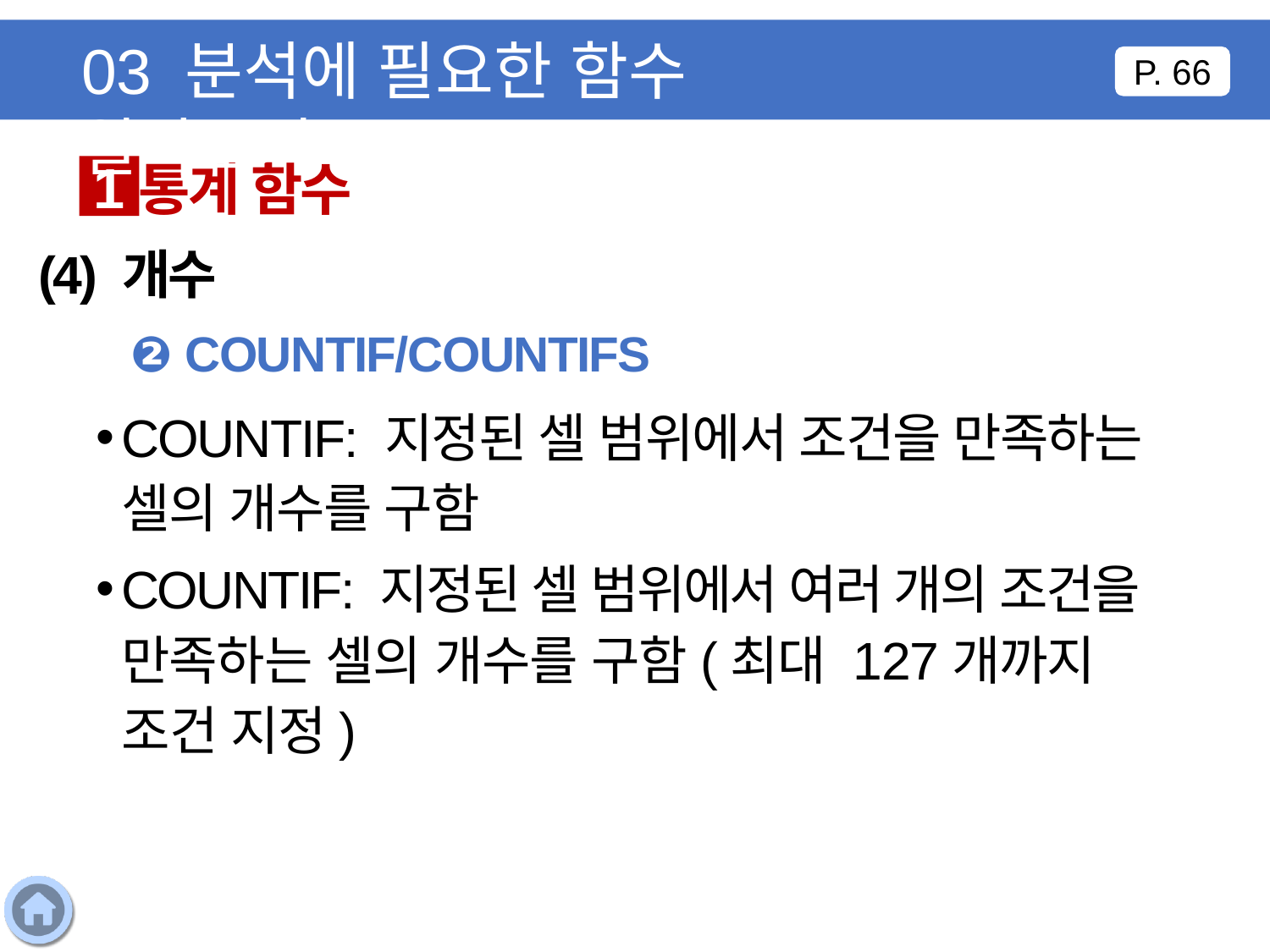

03 분석에 필요한 함수 알아보기
P. 66
통계 함수
1
(4) 개수
❷ COUNTIF/COUNTIFS
COUNTIF: 지정된 셀 범위에서 조건을 만족하는 셀의 개수를 구함
COUNTIF: 지정된 셀 범위에서 여러 개의 조건을 만족하는 셀의 개수를 구함(최대 127개까지 조건 지정)